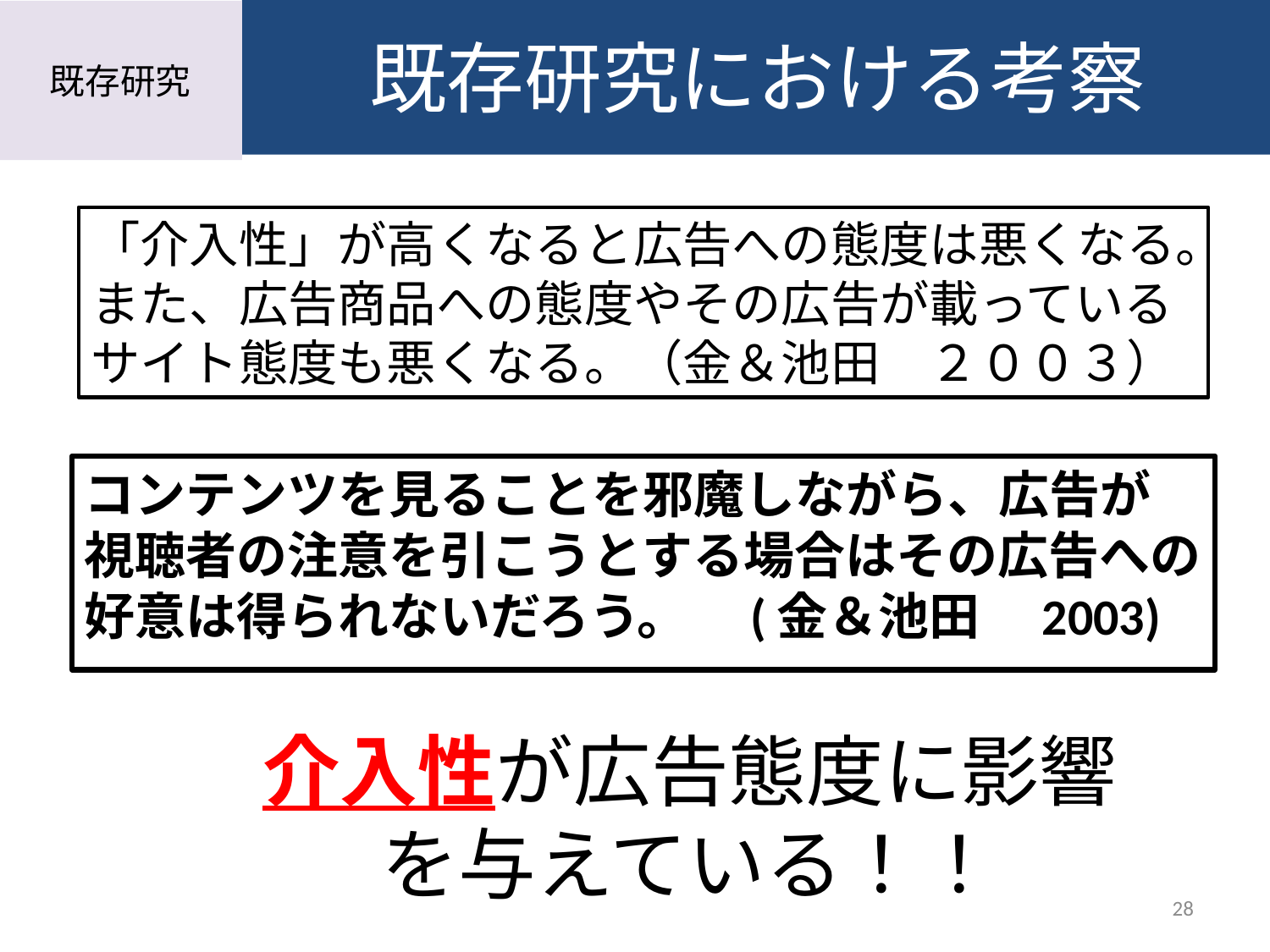

既存研究における考察
既存研究
「介入性」が高くなると広告への態度は悪くなる。また、広告商品への態度やその広告が載っているサイト態度も悪くなる。（金＆池田　２００３）
コンテンツを見ることを邪魔しながら、広告が視聴者の注意を引こうとする場合はその広告への好意は得られないだろう。　(金＆池田　2003)
介入性が広告態度に影響を与えている！！
28